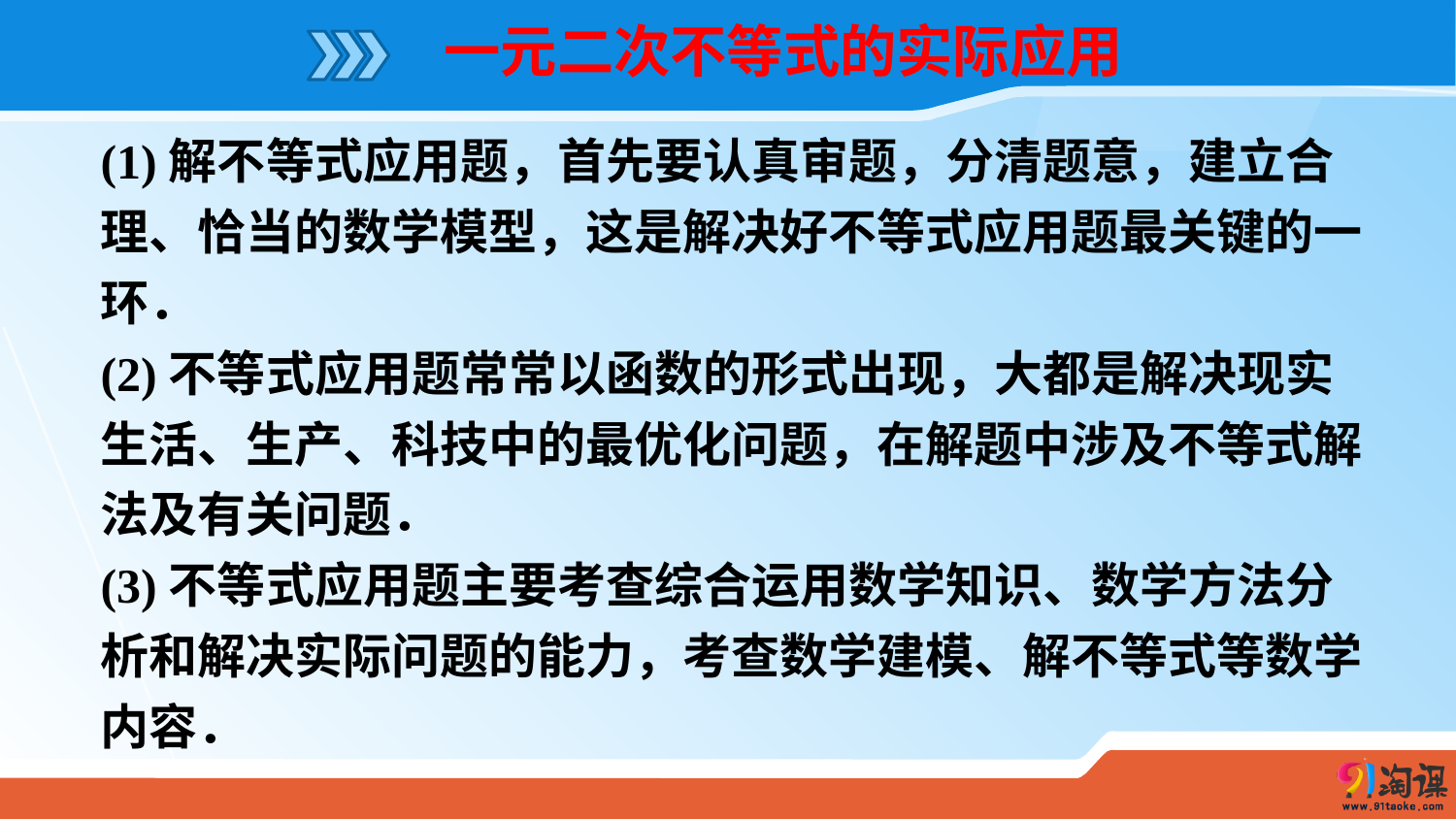

一元二次不等式的实际应用
(1)解不等式应用题，首先要认真审题，分清题意，建立合理、恰当的数学模型，这是解决好不等式应用题最关键的一环．
(2)不等式应用题常常以函数的形式出现，大都是解决现实生活、生产、科技中的最优化问题，在解题中涉及不等式解法及有关问题．
(3)不等式应用题主要考查综合运用数学知识、数学方法分析和解决实际问题的能力，考查数学建模、解不等式等数学内容．